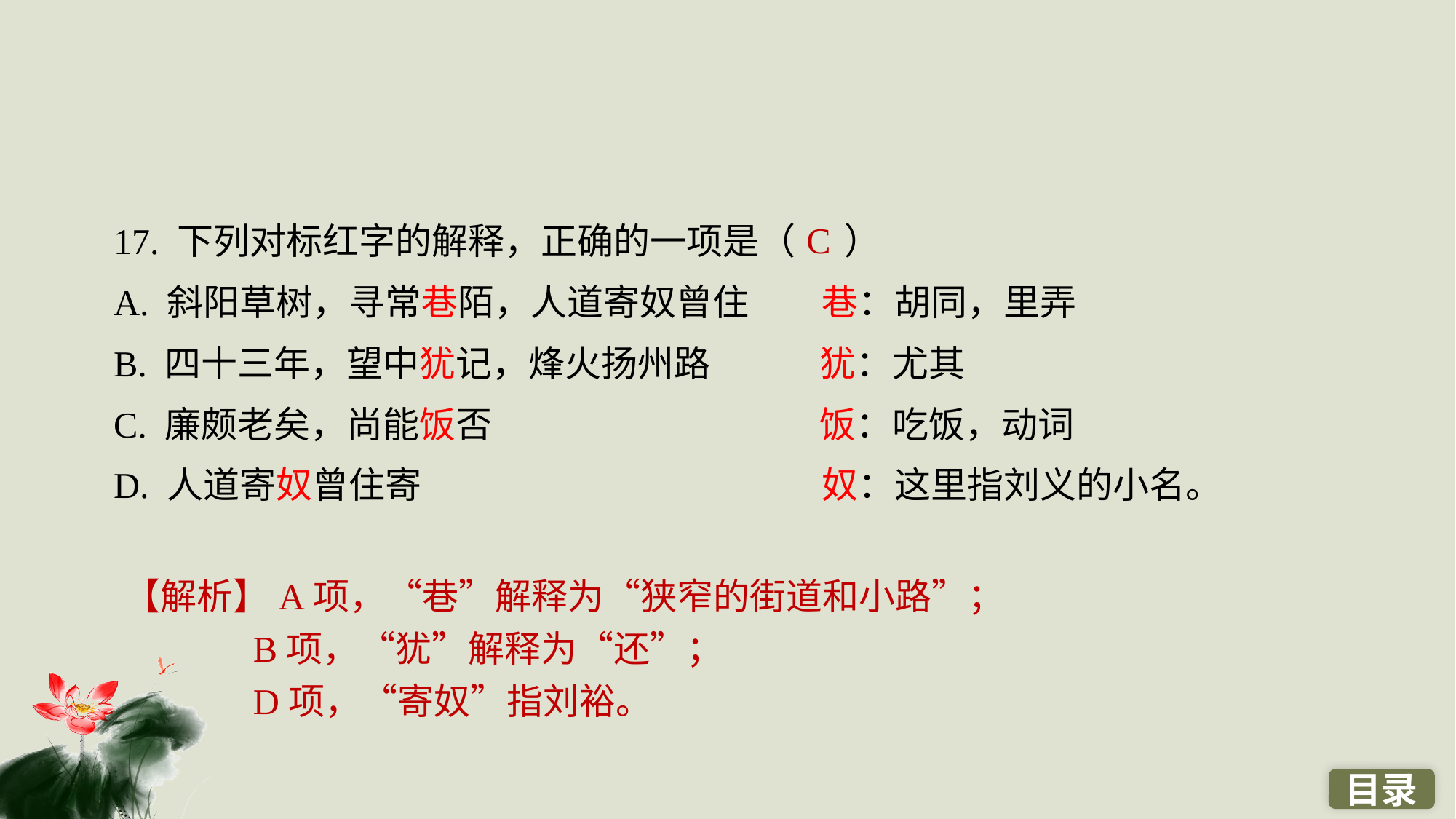

17. 下列对标红字的解释，正确的一项是（      ）
A. 斜阳草树，寻常巷陌，人道寄奴曾住　　巷：胡同，里弄
B. 四十三年，望中犹记，烽火扬州路　　　犹：尤其
C. 廉颇老矣，尚能饭否　　　　　　　　　饭：吃饭，动词
D. 人道寄奴曾住寄　　　　　　　　　　　奴：这里指刘义的小名。
C
【解析】A项，“巷”解释为“狭窄的街道和小路”；
B项，“犹”解释为“还”；
D项，“寄奴”指刘裕。